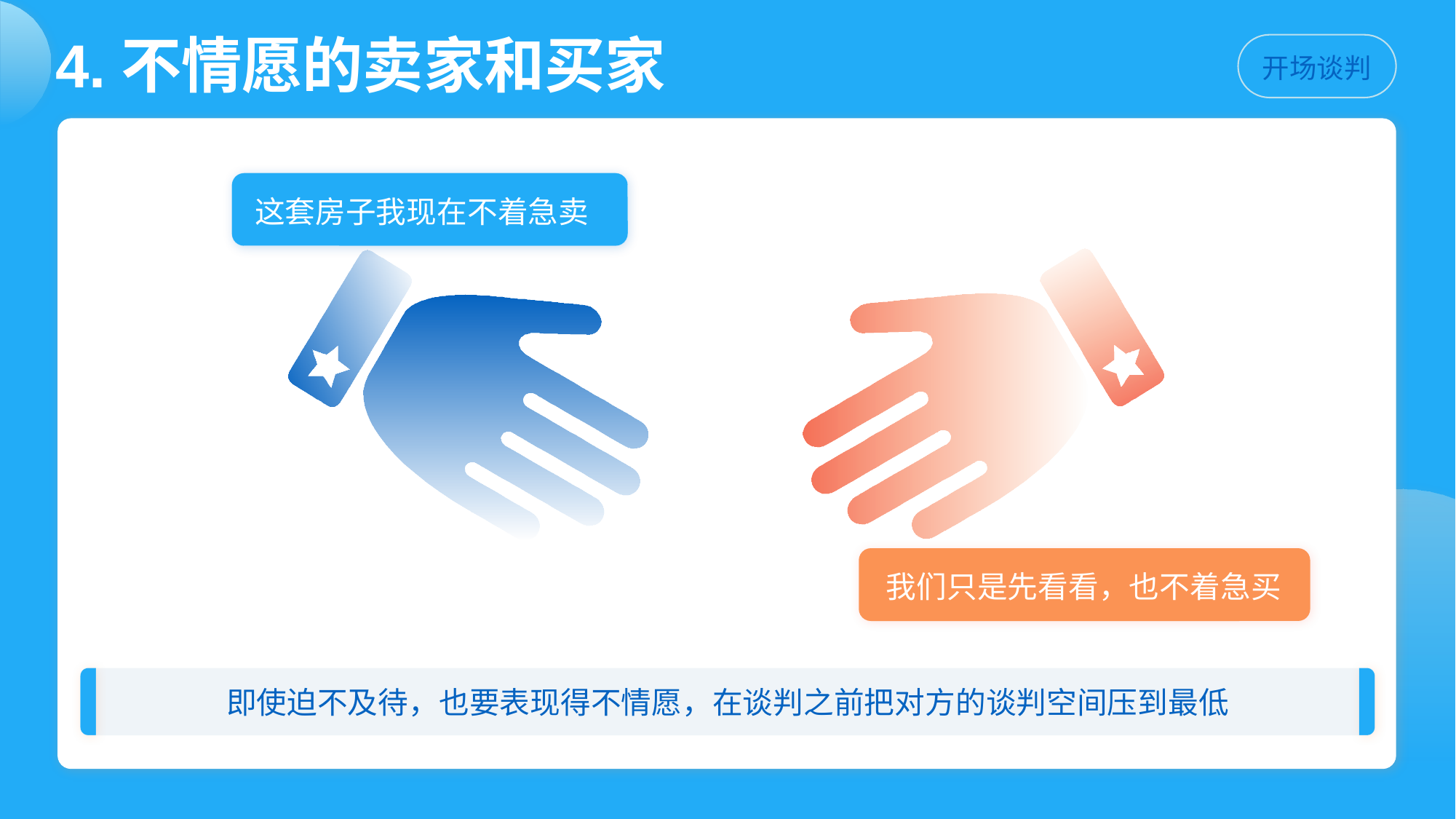

4.不情愿的卖家和买家
开场谈判

这套房子我现在不着急卖

我们只是先看看，也不着急买

即使迫不及待，也要表现得不情愿，在谈判之前把对方的谈判空间压到最低